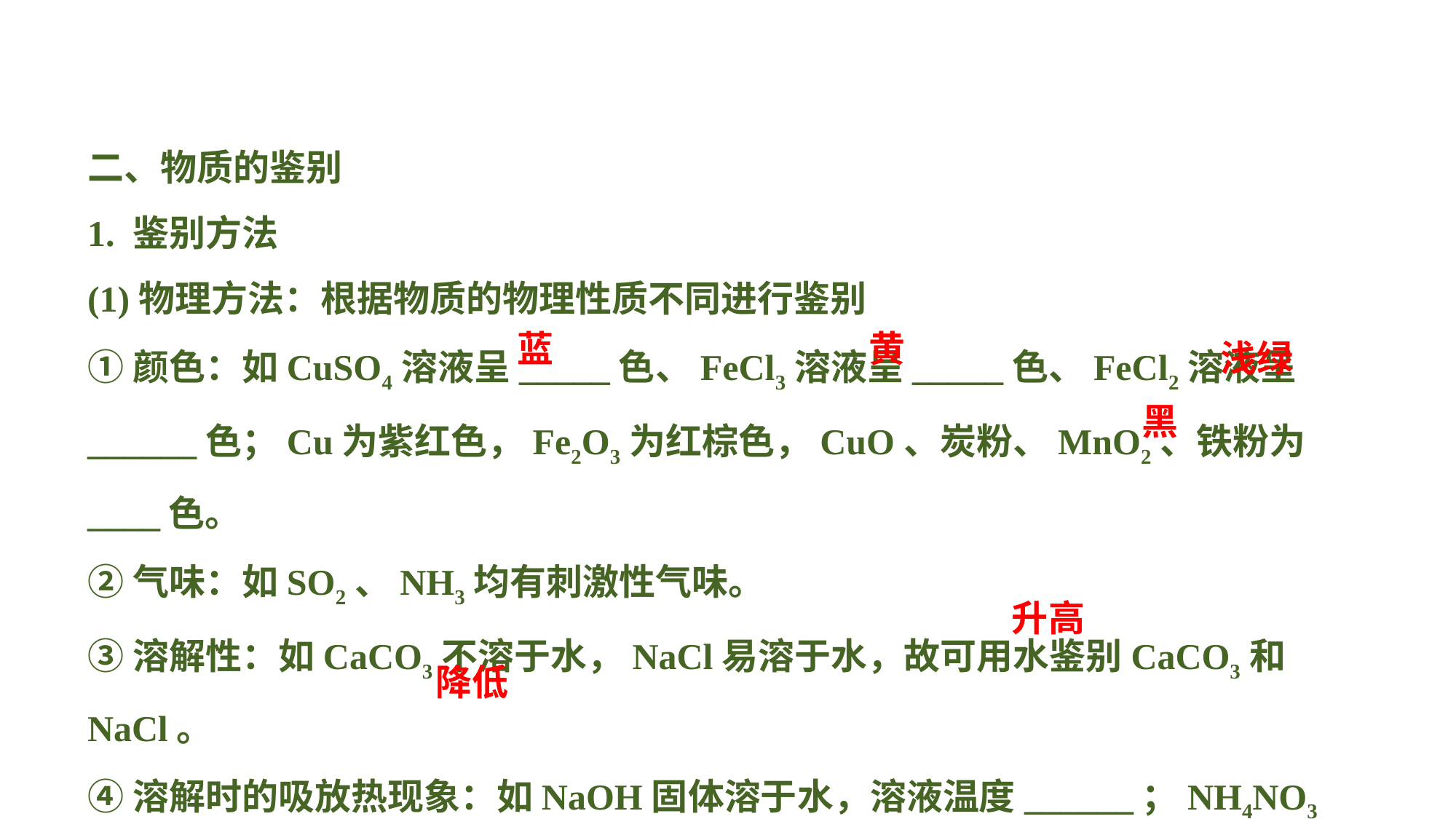

二、物质的鉴别
1. 鉴别方法
(1)物理方法：根据物质的物理性质不同进行鉴别
①颜色：如CuSO4溶液呈_____色、FeCl3溶液呈_____色、FeCl2溶液呈______色；Cu为紫红色，Fe2O3为红棕色，CuO、炭粉、MnO2、铁粉为____色。
②气味：如SO2、NH3均有刺激性气味。
③溶解性：如CaCO3不溶于水，NaCl易溶于水，故可用水鉴别CaCO3和NaCl。
④溶解时的吸放热现象：如NaOH固体溶于水，溶液温度______；NH4NO3固体溶于水，溶液温度______，故可用水鉴别NaOH和NH4NO3固体。
蓝
黄
浅绿
黑
升高
降低